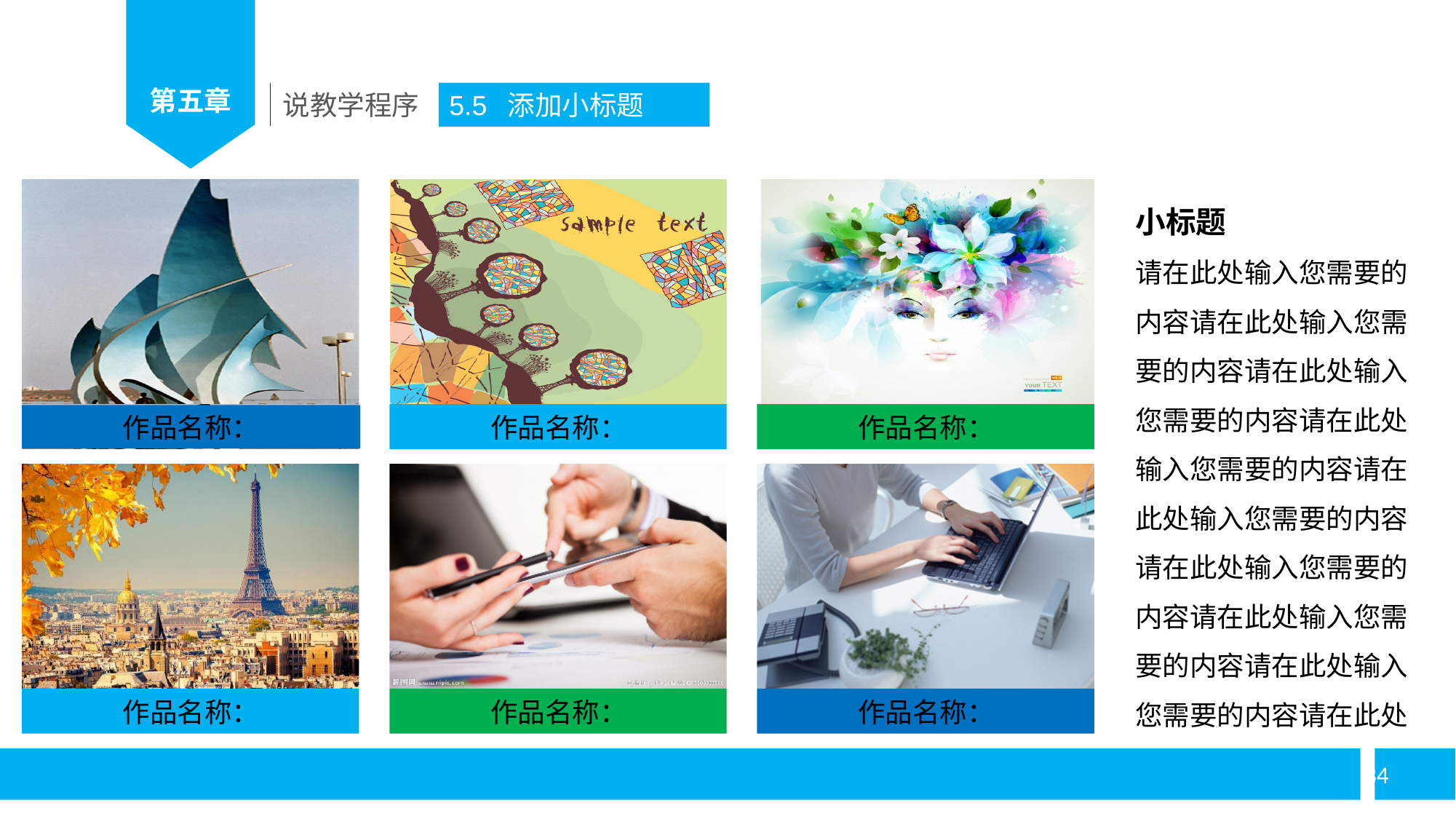

说教学程序
5.5  添加小标题

作品名称：

作品名称：

作品名称：
小标题
请在此处输入您需要的内容请在此处输入您需要的内容请在此处输入您需要的内容请在此处输入您需要的内容请在此处输入您需要的内容
请在此处输入您需要的内容请在此处输入您需要的内容请在此处输入您需要的内容请在此处

作品名称：

作品名称：

作品名称：